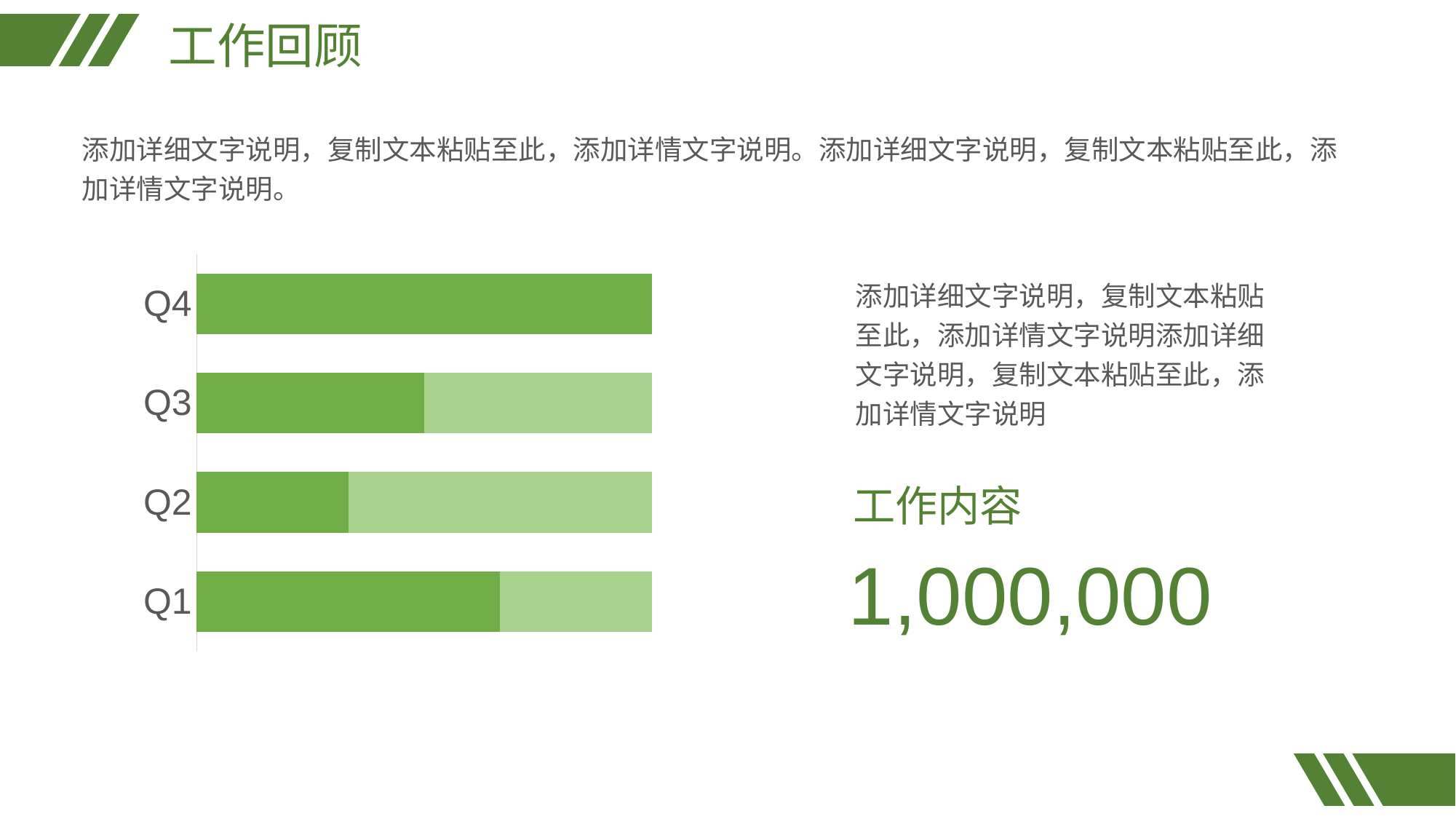

工作回顾

添加详细文字说明，复制文本粘贴至此，添加详情文字说明。添加详细文字说明，复制文本粘贴至此，添加详情文字说明。

### Chart

| Category | 最大值 | 会员增量 |
|---|---|---|
| Q1 | 300.0 | 200.0 |
| Q2 | 300.0 | 100.0 |
| Q3 | 300.0 | 150.0 |
| Q4 | 300.0 | 300.0 |
添加详细文字说明，复制文本粘贴至此，添加详情文字说明添加详细文字说明，复制文本粘贴至此，添加详情文字说明
工作内容
命名规则
1,000,000
商品图片